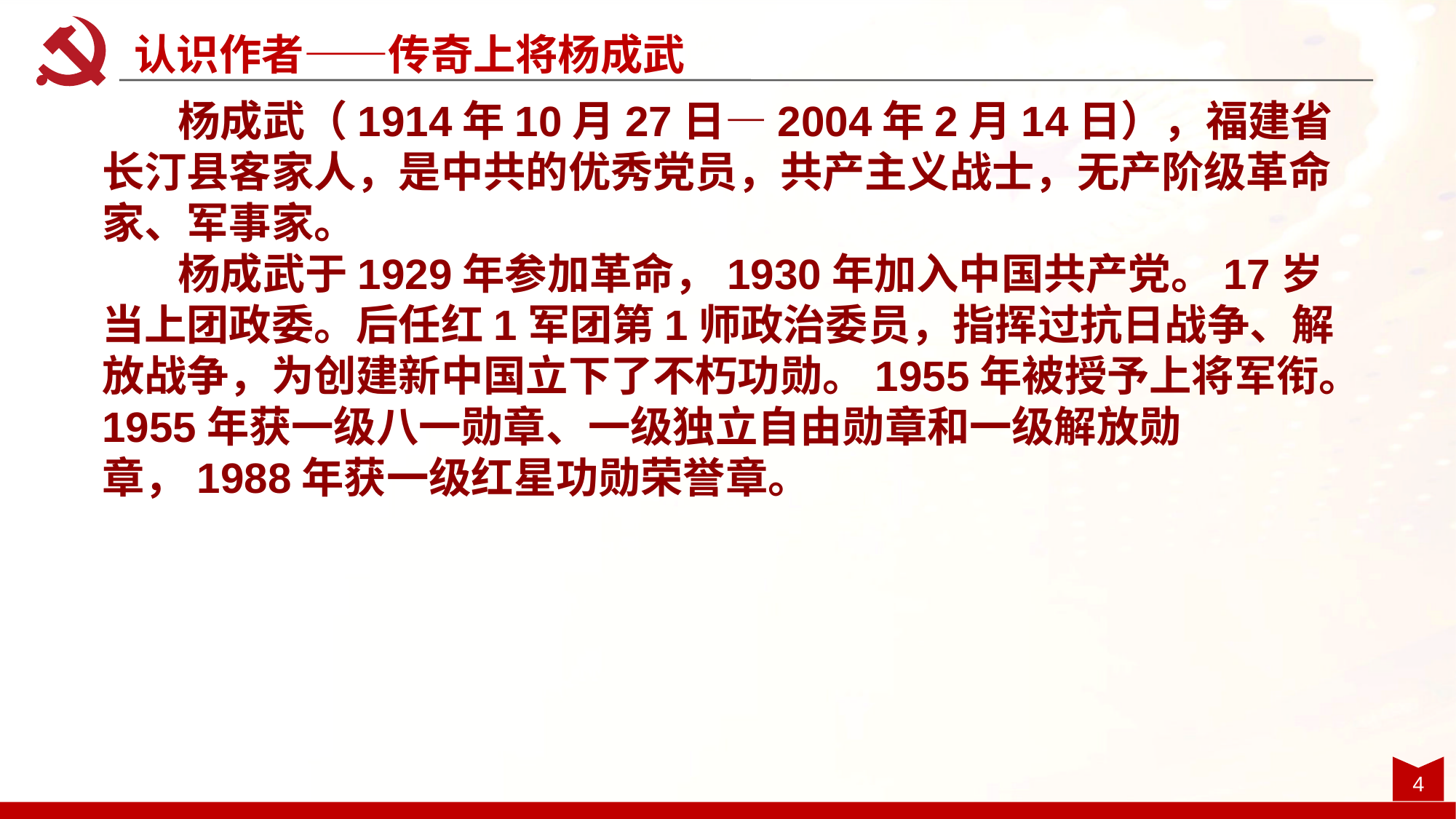

认识作者——传奇上将杨成武

杨成武（1914年10月27日—2004年2月14日），福建省长汀县客家人，是中共的优秀党员，共产主义战士，无产阶级革命家、军事家。
杨成武于1929年参加革命，1930年加入中国共产党。17岁当上团政委。后任红1军团第1师政治委员，指挥过抗日战争、解放战争，为创建新中国立下了不朽功勋。1955年被授予上将军衔。1955年获一级八一勋章、一级独立自由勋章和一级解放勋章，1988年获一级红星功勋荣誉章。